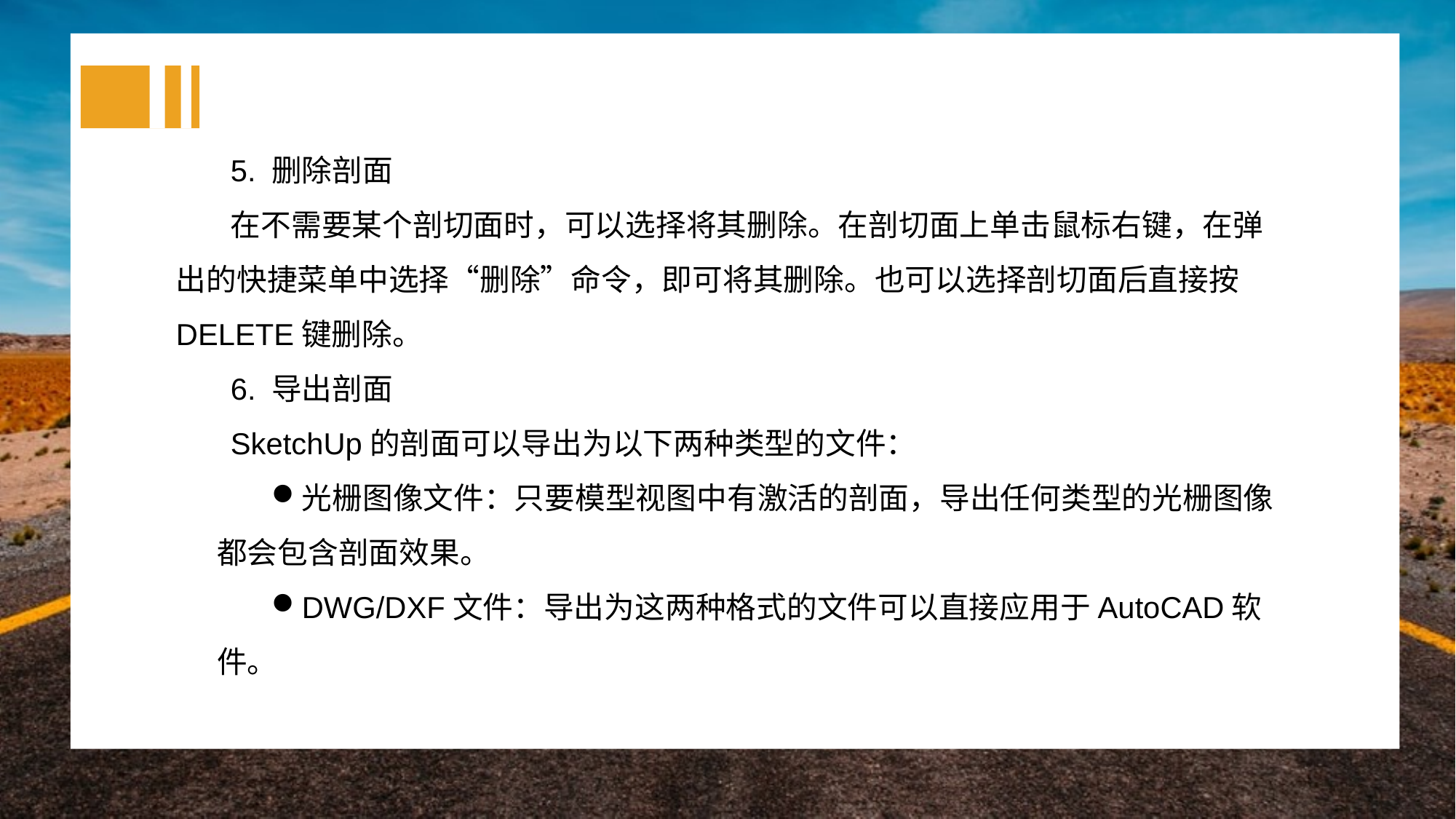

5. 删除剖面
在不需要某个剖切面时，可以选择将其删除。在剖切面上单击鼠标右键，在弹出的快捷菜单中选择“删除”命令，即可将其删除。也可以选择剖切面后直接按DELETE键删除。
6. 导出剖面
SketchUp的剖面可以导出为以下两种类型的文件：
光栅图像文件：只要模型视图中有激活的剖面，导出任何类型的光栅图像都会包含剖面效果。
DWG/DXF文件：导出为这两种格式的文件可以直接应用于AutoCAD软件。